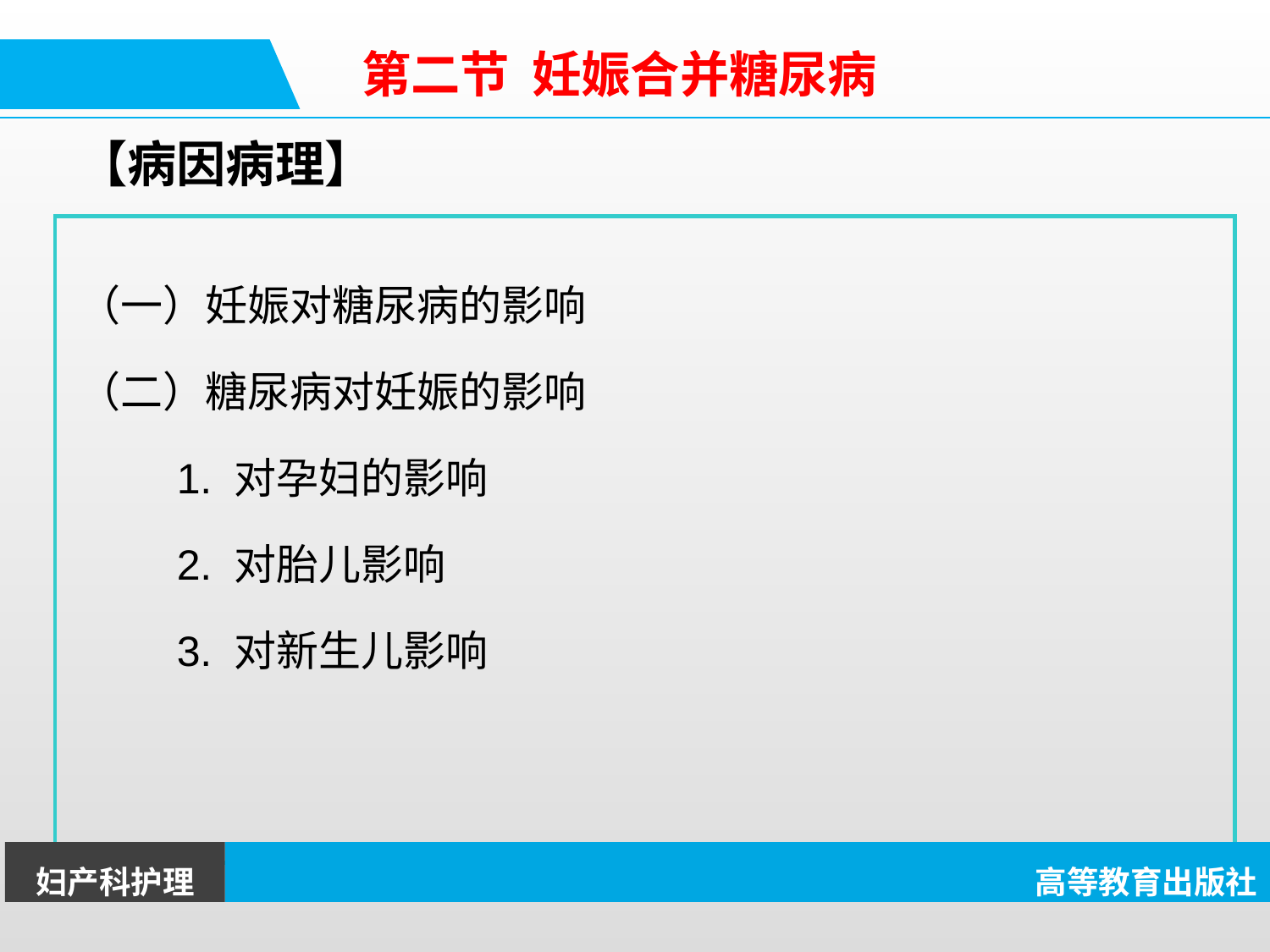

第二节  妊娠合并糖尿病

【病因病理】

（一）妊娠对糖尿病的影响
（二）糖尿病对妊娠的影响
1. 对孕妇的影响
2. 对胎儿影响
3. 对新生儿影响
妇产科护理
高等教育出版社